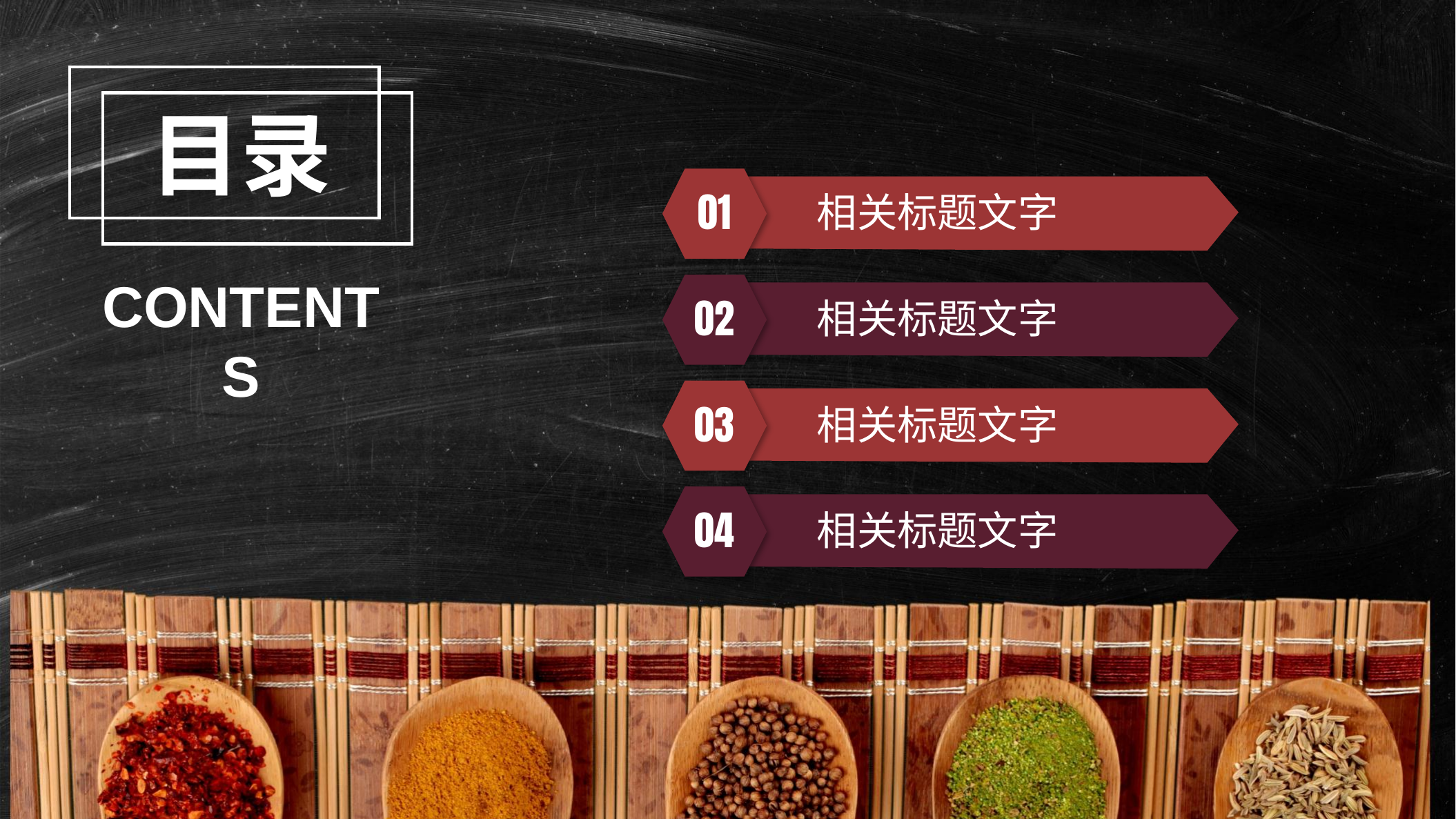

目录
01

相关标题文字
CONTENTS
02

相关标题文字
03

相关标题文字
04

相关标题文字